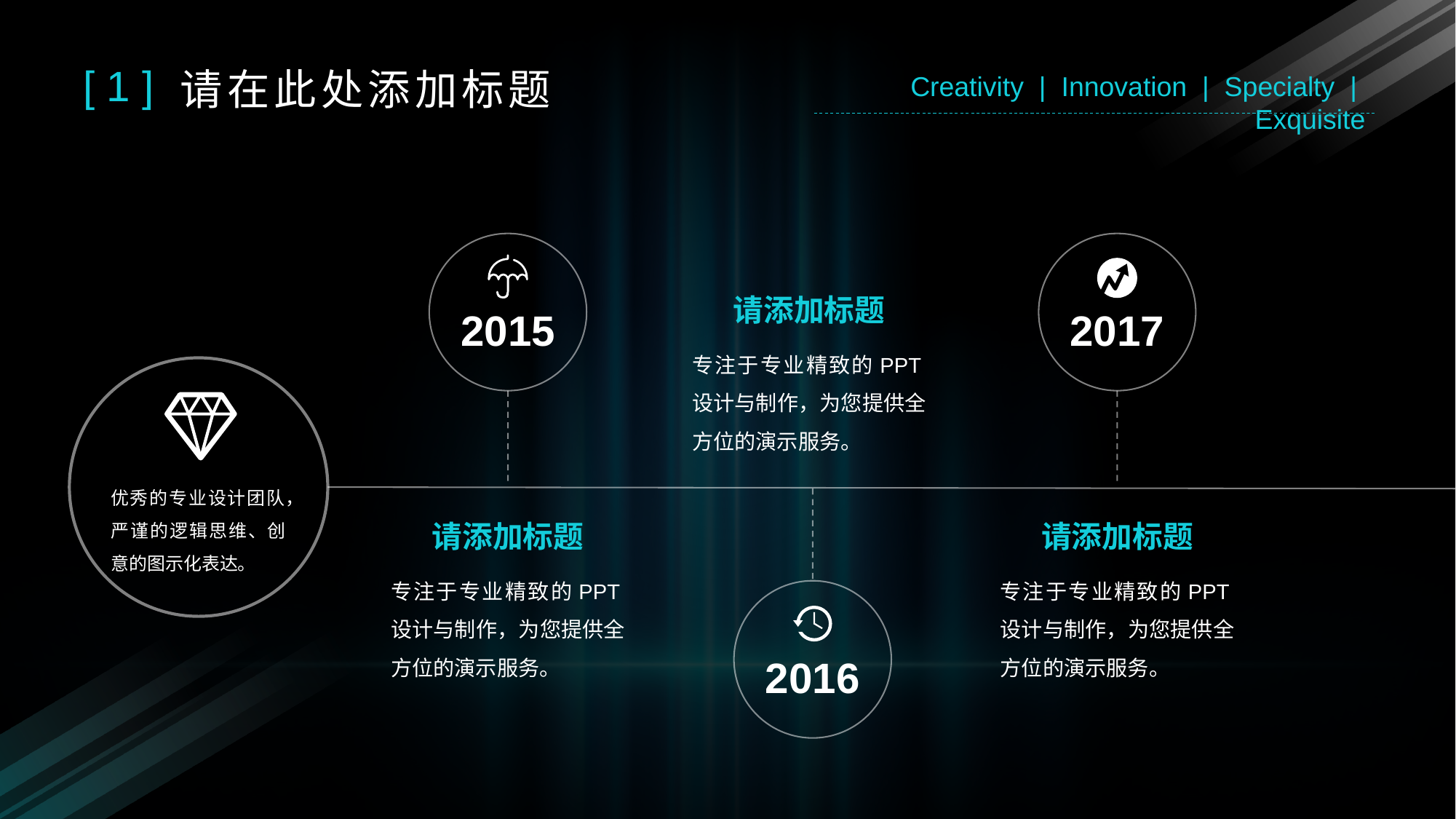

[ 1 ]
请在此处添加标题
Creativity  |  Innovation  |  Specialty  |  Exquisite

请添加标题
2015
2017
专注于专业精致的PPT设计与制作，为您提供全方位的演示服务。

优秀的专业设计团队，严谨的逻辑思维、创意的图示化表达。
请添加标题
请添加标题
专注于专业精致的PPT设计与制作，为您提供全方位的演示服务。
专注于专业精致的PPT设计与制作，为您提供全方位的演示服务。

2016